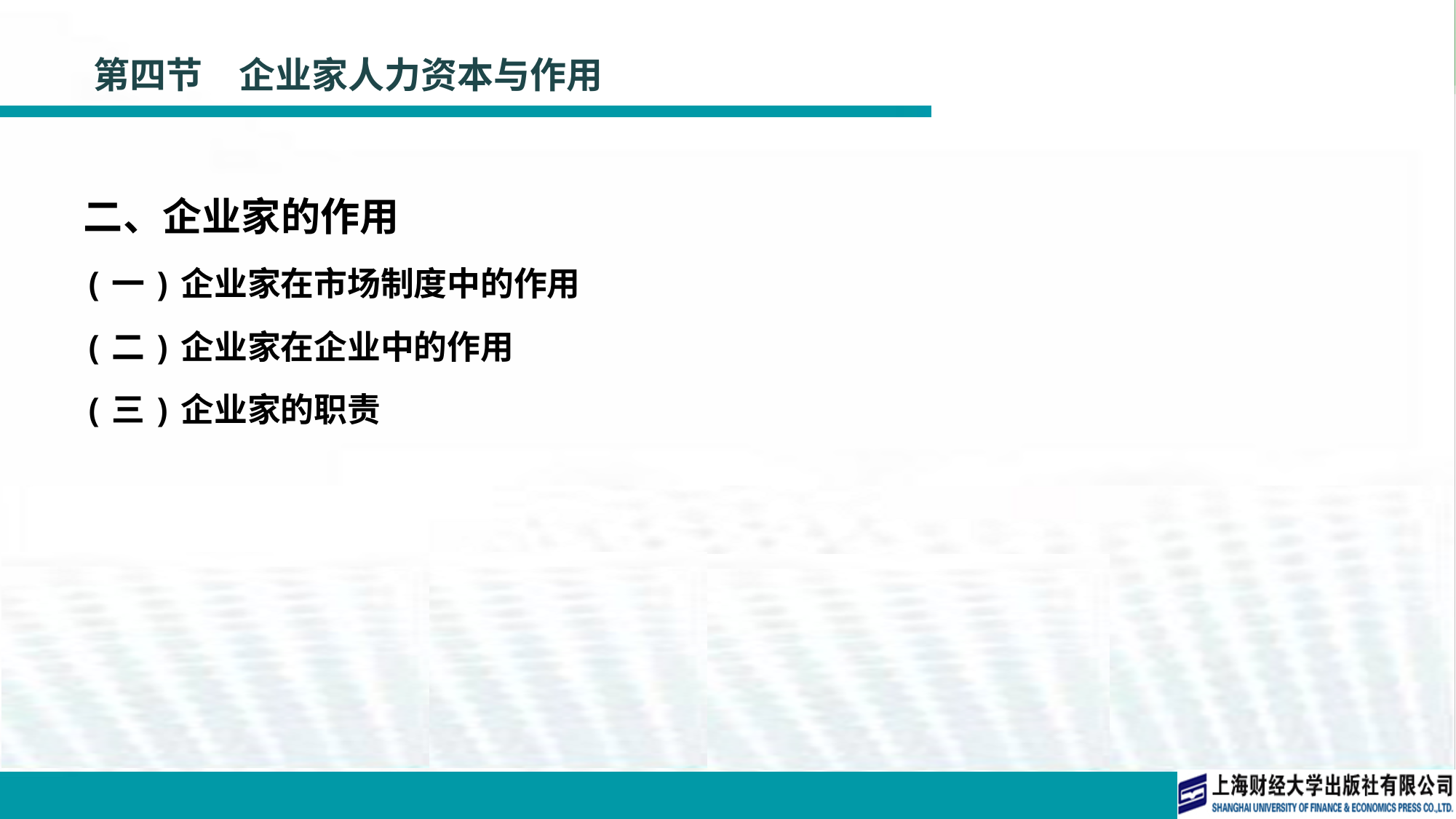

# 第四节　企业家人力资本与作用
二、企业家的作用
(一)企业家在市场制度中的作用
(二)企业家在企业中的作用
(三)企业家的职责